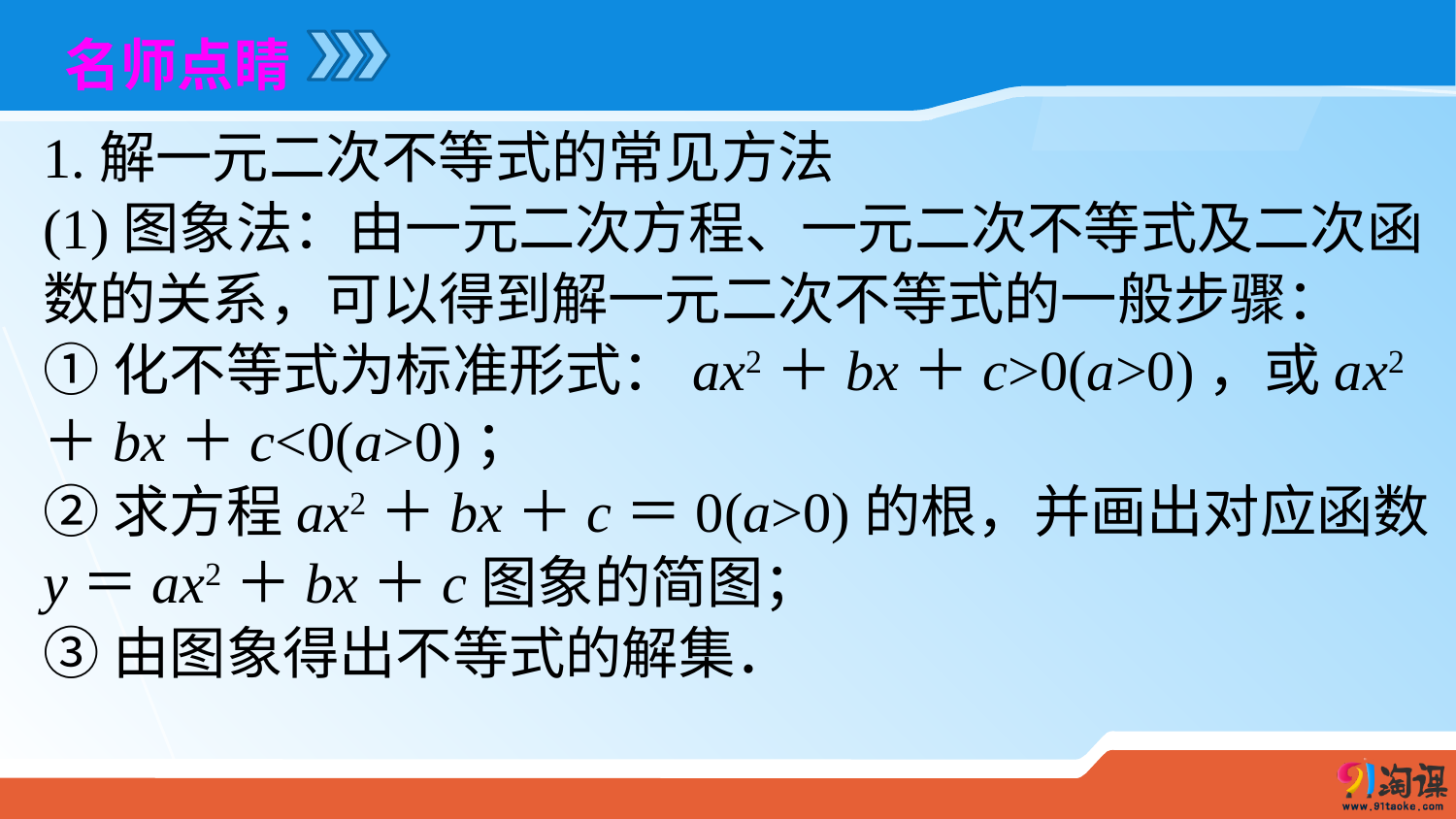

名师点睛
1.解一元二次不等式的常见方法
(1)图象法：由一元二次方程、一元二次不等式及二次函数的关系，可以得到解一元二次不等式的一般步骤：
①化不等式为标准形式：ax2＋bx＋c>0(a>0)，或ax2＋bx＋c<0(a>0)；
②求方程ax2＋bx＋c＝0(a>0)的根，并画出对应函数y＝ax2＋bx＋c图象的简图；
③由图象得出不等式的解集．